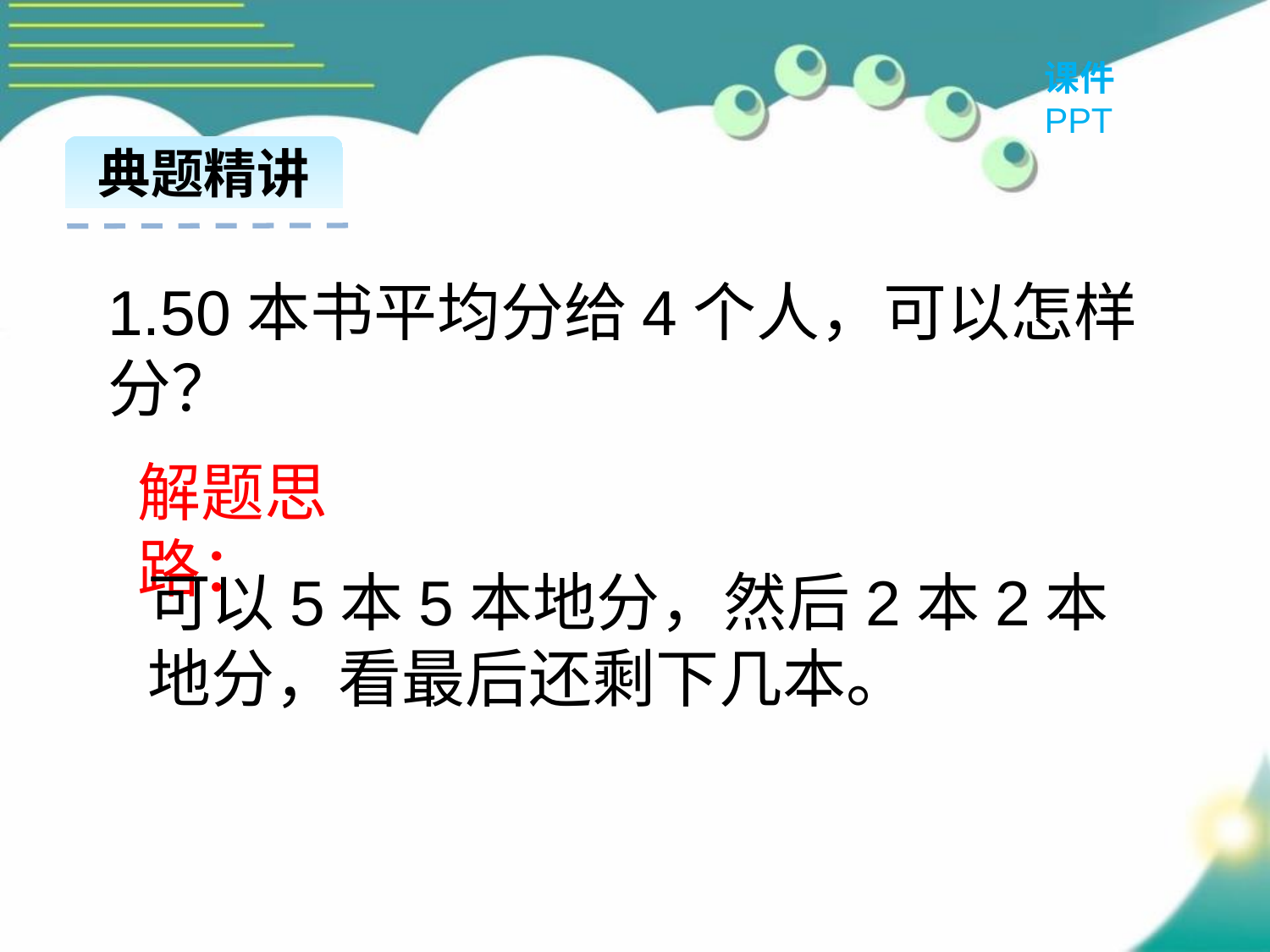

课件PPT
典题精讲

1.50本书平均分给4个人，可以怎样分？
解题思路：
可以5本5本地分，然后2本2本地分，看最后还剩下几本。